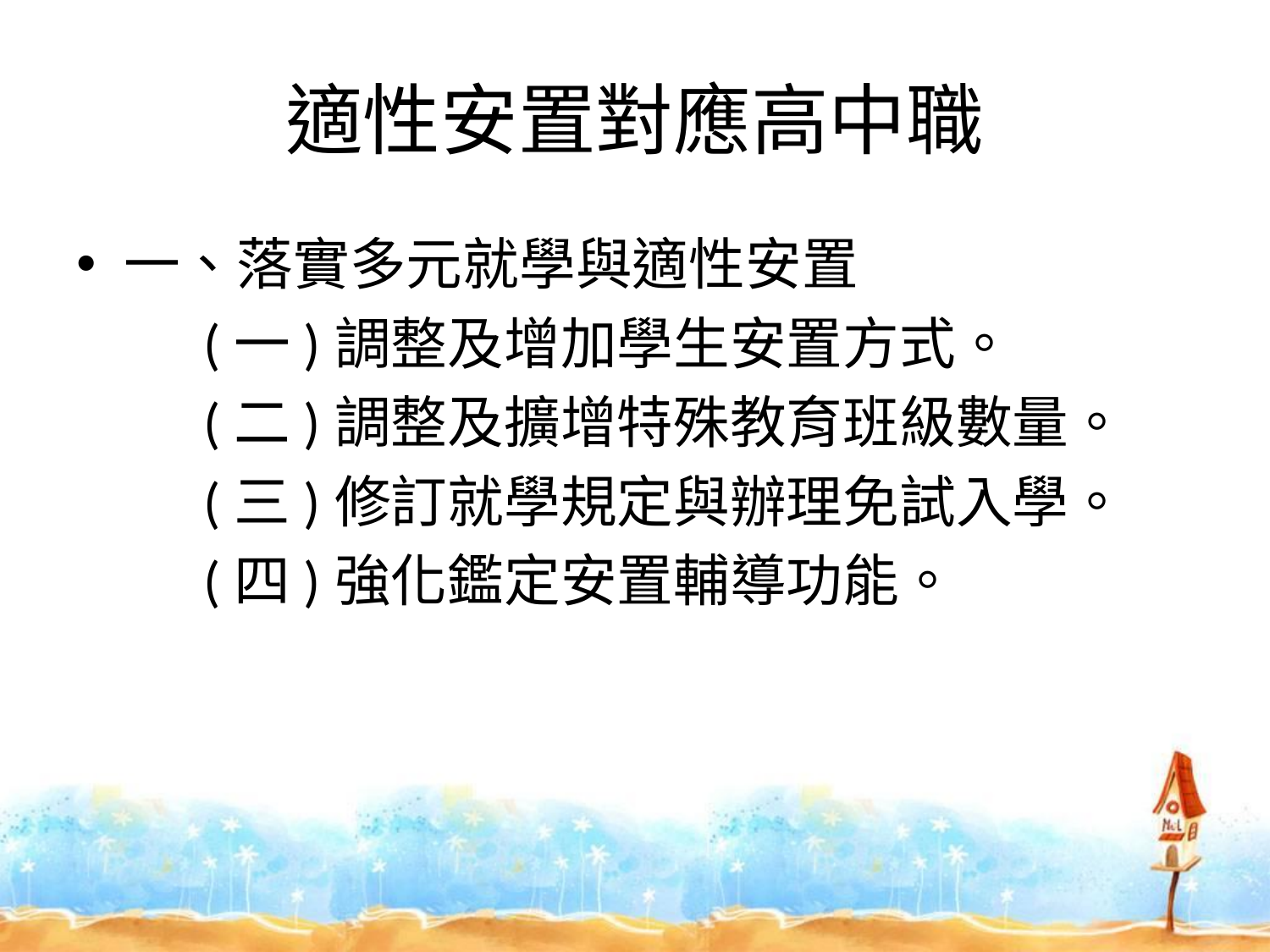

# 適性安置對應高中職
一、落實多元就學與適性安置
          (一)調整及增加學生安置方式。
          (二)調整及擴增特殊教育班級數量。
          (三)修訂就學規定與辦理免試入學。
          (四)強化鑑定安置輔導功能。